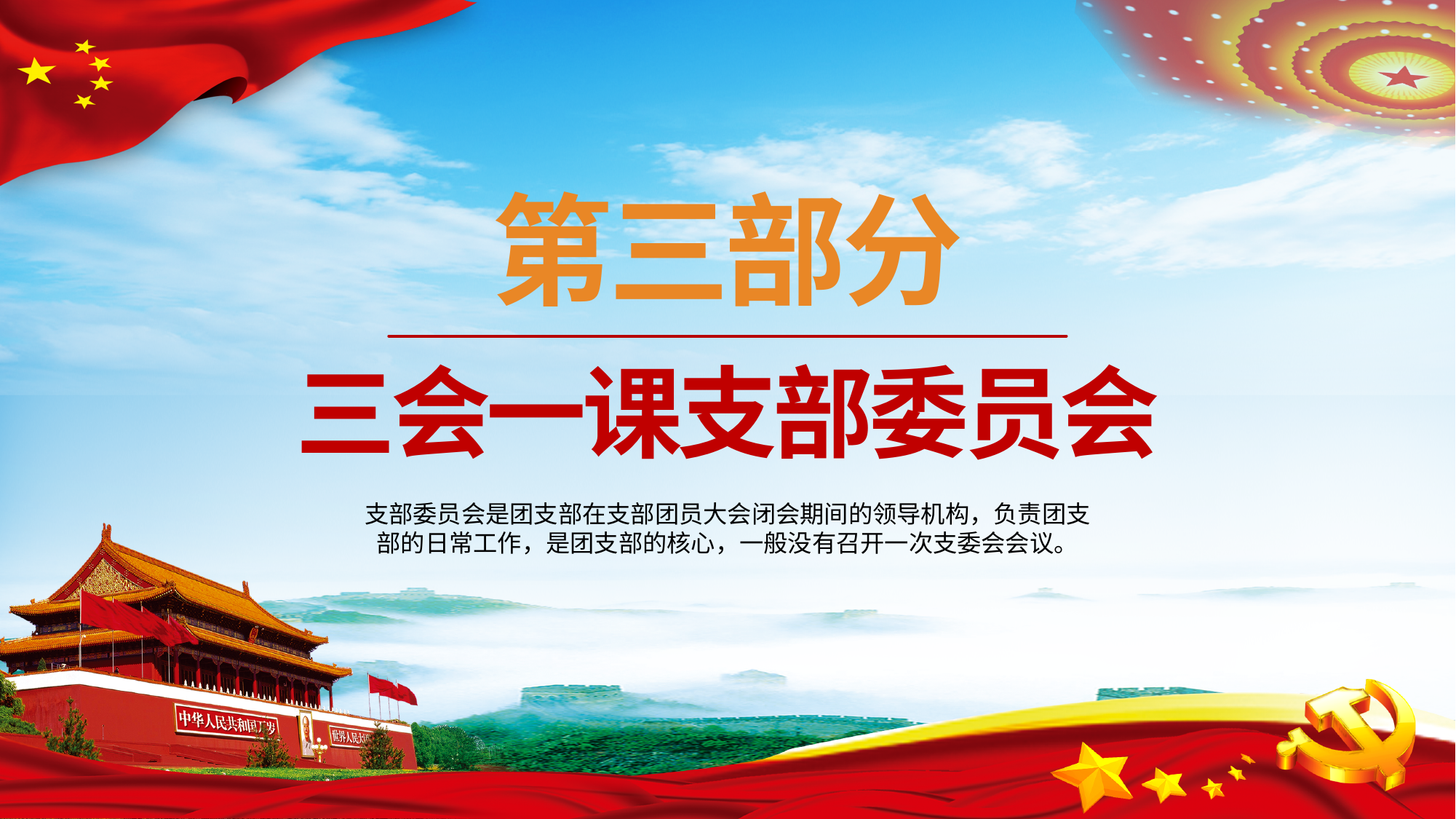

第三部分
三会一课支部委员会
支部委员会是团支部在支部团员大会闭会期间的领导机构，负责团支部的日常工作，是团支部的核心，一般没有召开一次支委会会议。